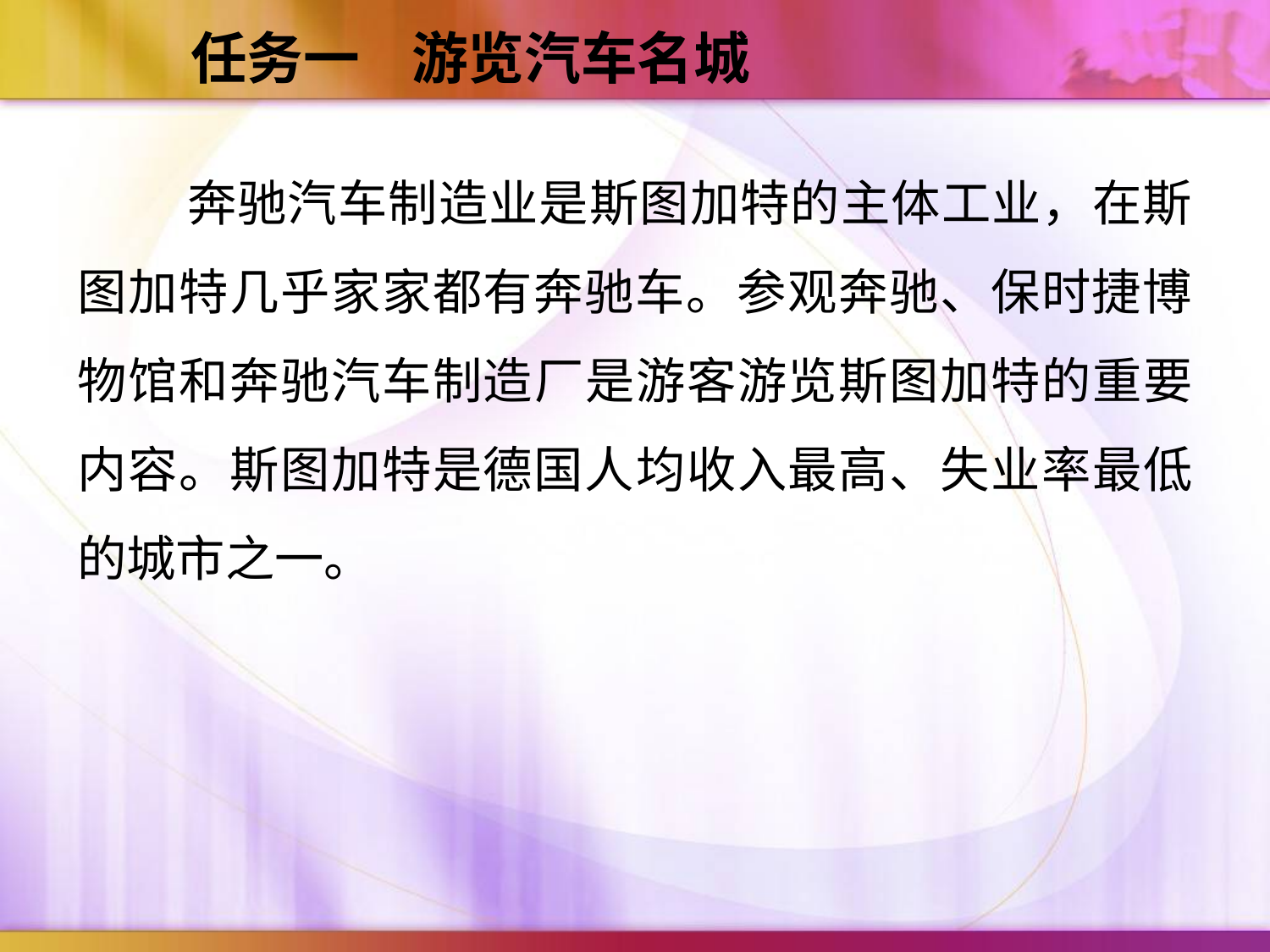

任务一    游览汽车名城
     奔驰汽车制造业是斯图加特的主体工业，在斯图加特几乎家家都有奔驰车。参观奔驰、保时捷博物馆和奔驰汽车制造厂是游客游览斯图加特的重要内容。斯图加特是德国人均收入最高、失业率最低的城市之一。